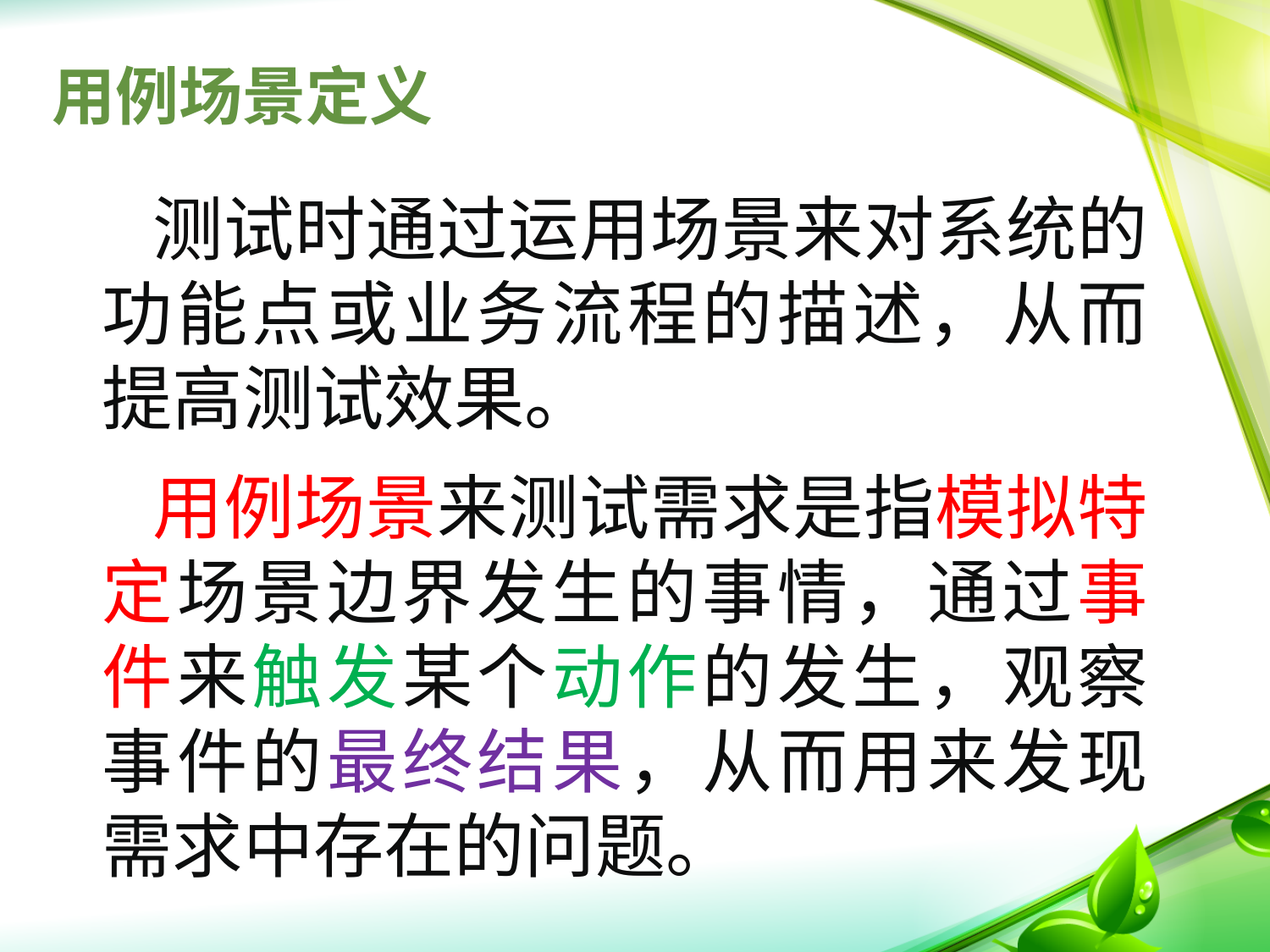

# 用例场景定义
     测试时通过运用场景来对系统的功能点或业务流程的描述，从而提高测试效果。
     用例场景来测试需求是指模拟特定场景边界发生的事情，通过事件来触发某个动作的发生，观察事件的最终结果，从而用来发现需求中存在的问题。